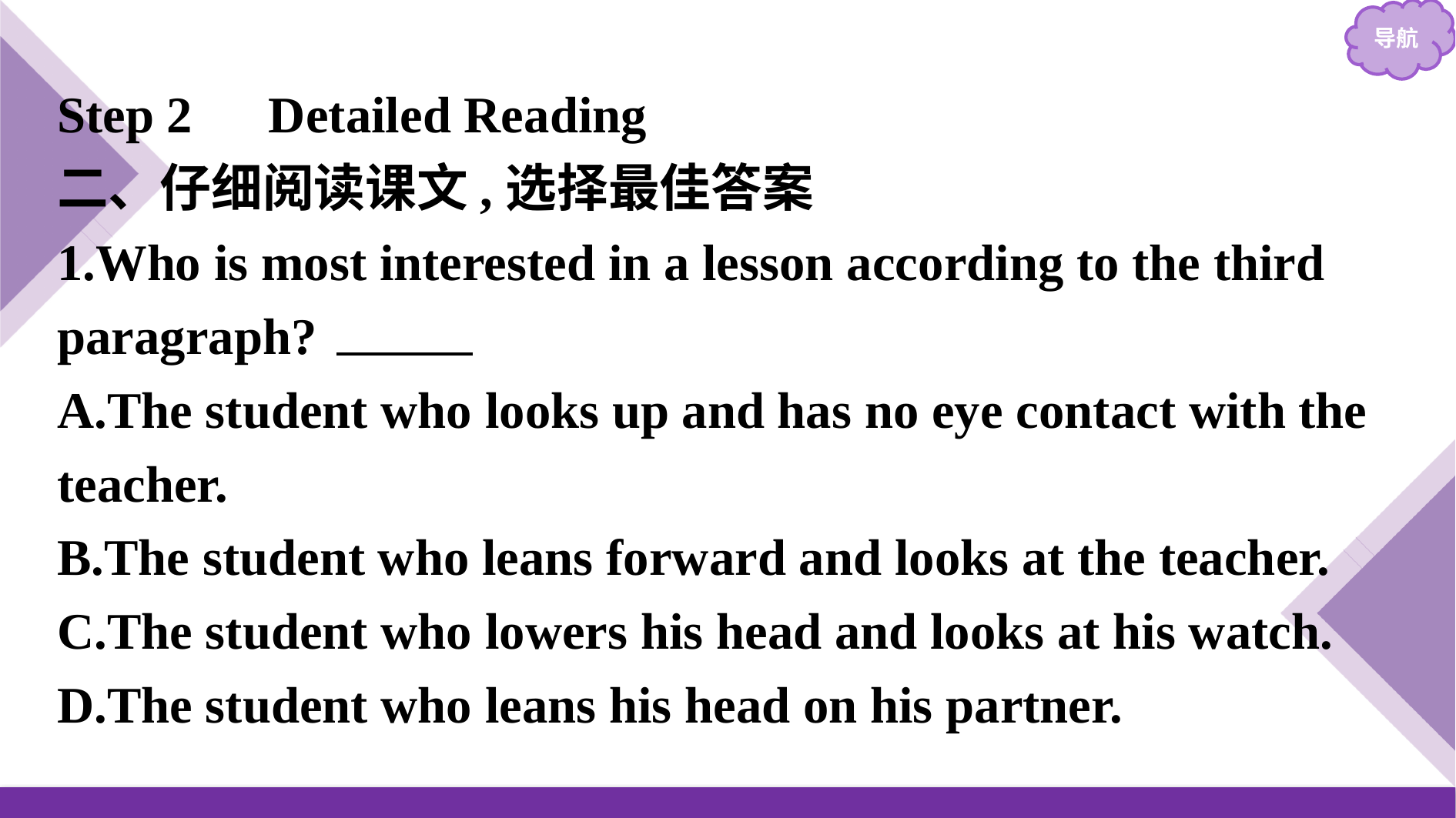

Step 2　Detailed Reading
二、仔细阅读课文,选择最佳答案
1.Who is most interested in a lesson according to the third paragraph?　B
A.The student who looks up and has no eye contact with the teacher.
B.The student who leans forward and looks at the teacher.
C.The student who lowers his head and looks at his watch.
D.The student who leans his head on his partner.